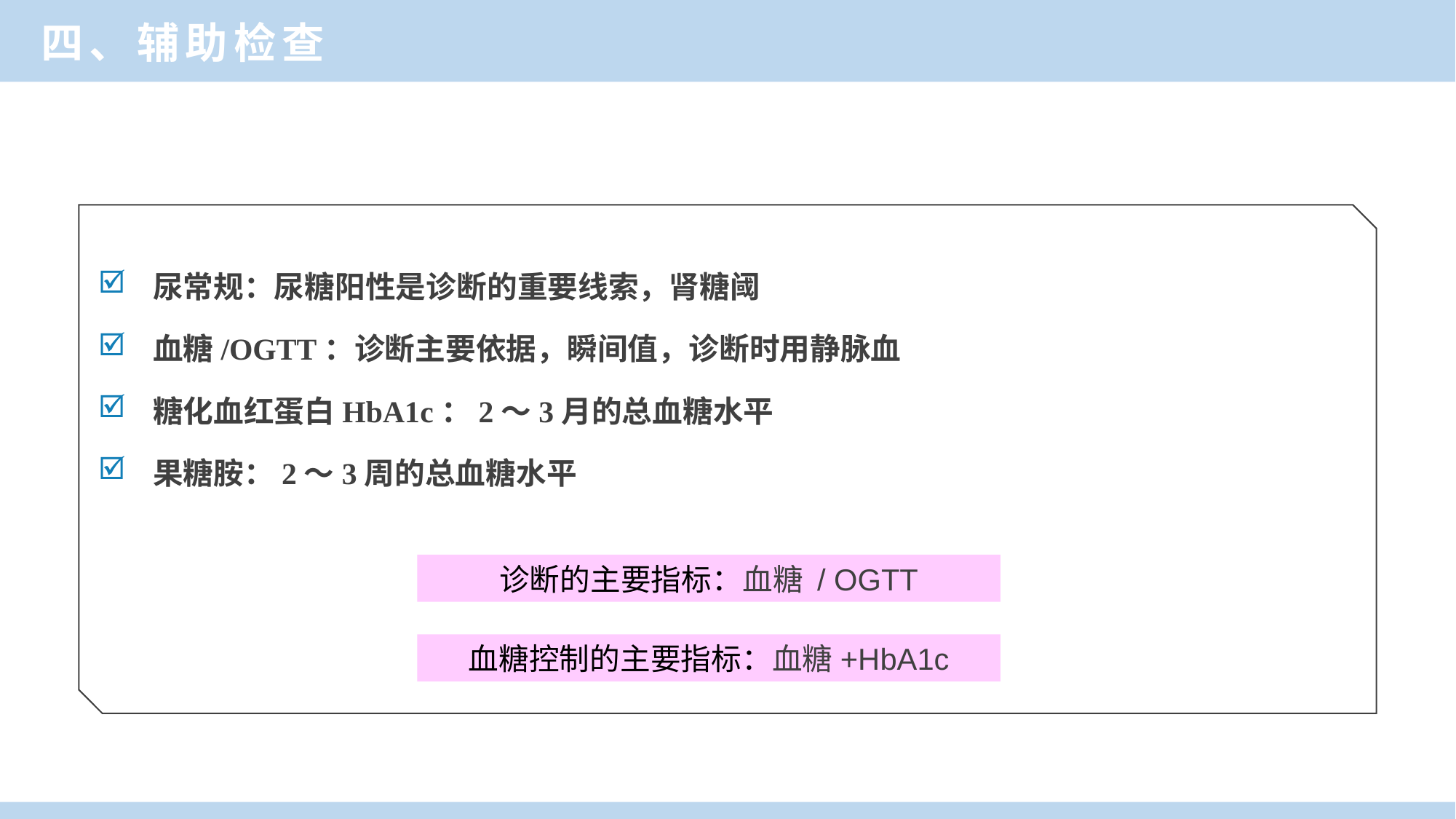

四、辅助检查

尿常规：尿糖阳性是诊断的重要线索，肾糖阈
血糖/OGTT：诊断主要依据，瞬间值，诊断时用静脉血
糖化血红蛋白HbA1c：2～3月的总血糖水平
果糖胺：2～3周的总血糖水平

诊断的主要指标：血糖 / OGTT
血糖控制的主要指标：血糖+HbA1c